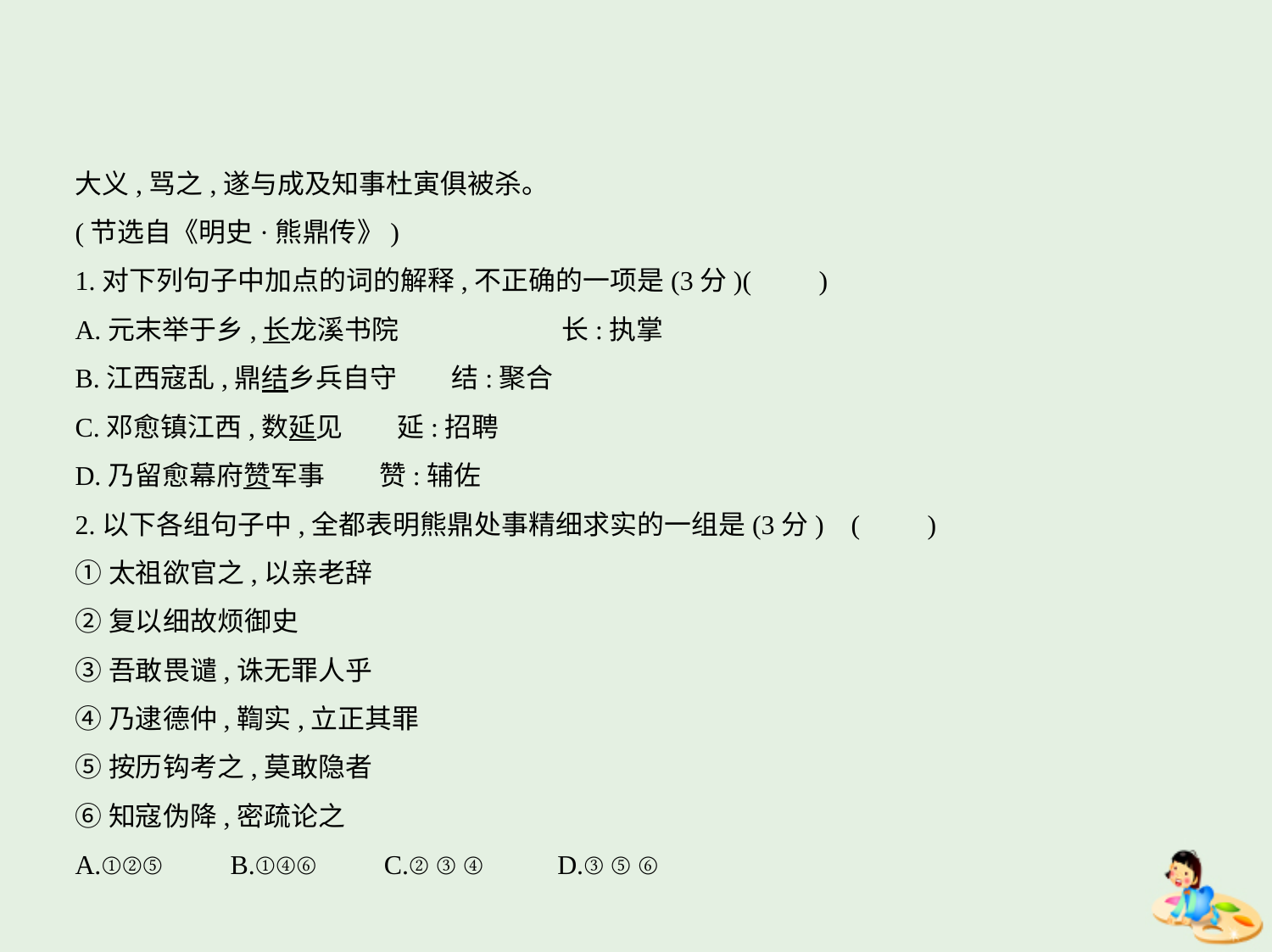

大义,骂之,遂与成及知事杜寅俱被杀。
(节选自《明史·熊鼎传》)
1.对下列句子中加点的词的解释,不正确的一项是(3分)(　　)
A.元末举于乡,长龙溪书院　　　　　　长:执掌
B.江西寇乱,鼎结乡兵自守　　结:聚合
C.邓愈镇江西,数延见　　延:招聘
D.乃留愈幕府赞军事　　赞:辅佐
2.以下各组句子中,全都表明熊鼎处事精细求实的一组是(3分) (　　)
①太祖欲官之,以亲老辞
②复以细故烦御史
③吾敢畏谴,诛无罪人乎
④乃逮德仲,鞫实,立正其罪
⑤按历钩考之,莫敢隐者
⑥知寇伪降,密疏论之
A.①②⑤　　B.①④⑥　　C.②③④　　D.③⑤⑥